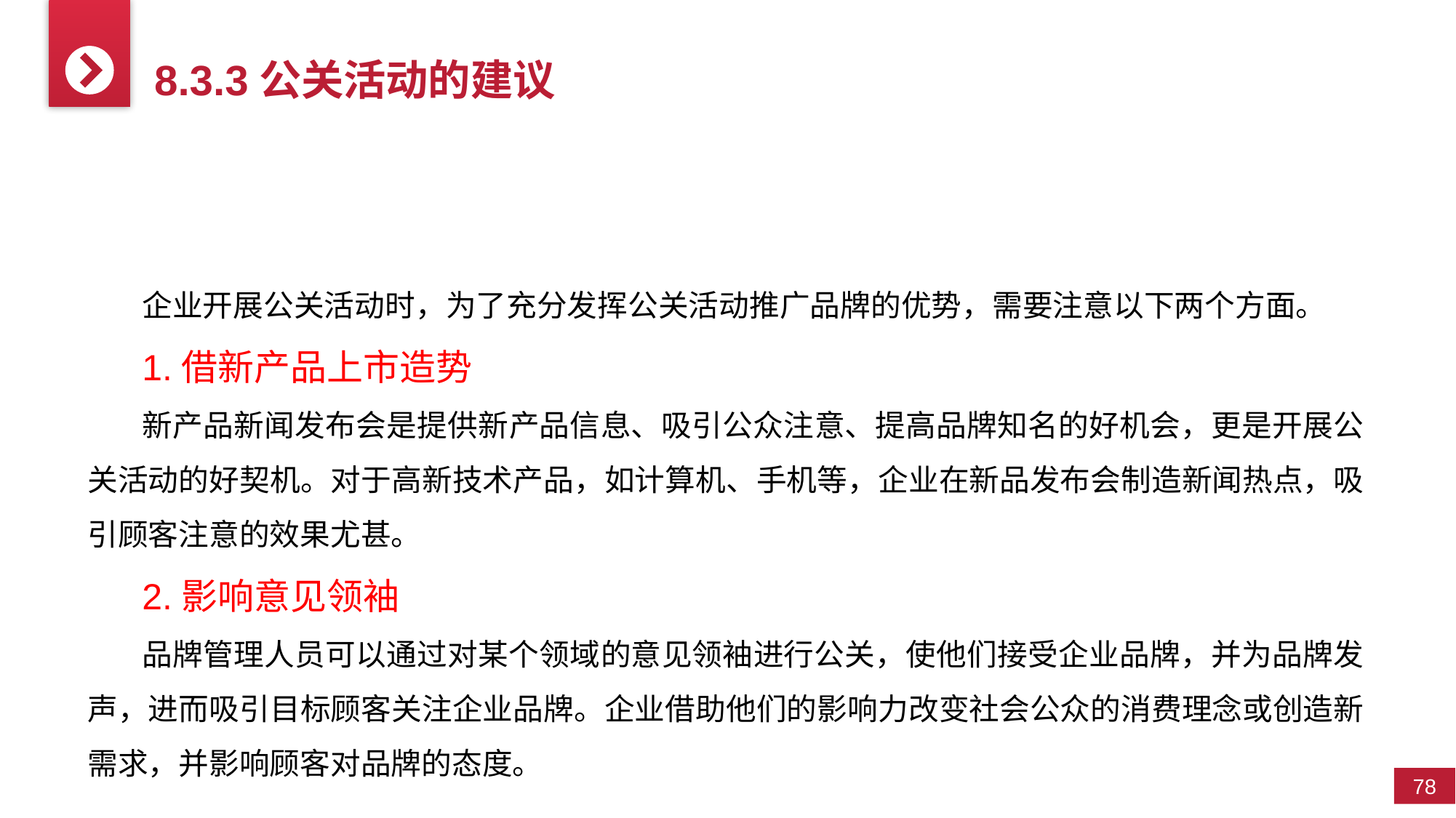

8.3.3公关活动的建议
企业开展公关活动时，为了充分发挥公关活动推广品牌的优势，需要注意以下两个方面。
1.借新产品上市造势
新产品新闻发布会是提供新产品信息、吸引公众注意、提高品牌知名的好机会，更是开展公关活动的好契机。对于高新技术产品，如计算机、手机等，企业在新品发布会制造新闻热点，吸引顾客注意的效果尤甚。
2.影响意见领袖
品牌管理人员可以通过对某个领域的意见领袖进行公关，使他们接受企业品牌，并为品牌发声，进而吸引目标顾客关注企业品牌。企业借助他们的影响力改变社会公众的消费理念或创造新需求，并影响顾客对品牌的态度。